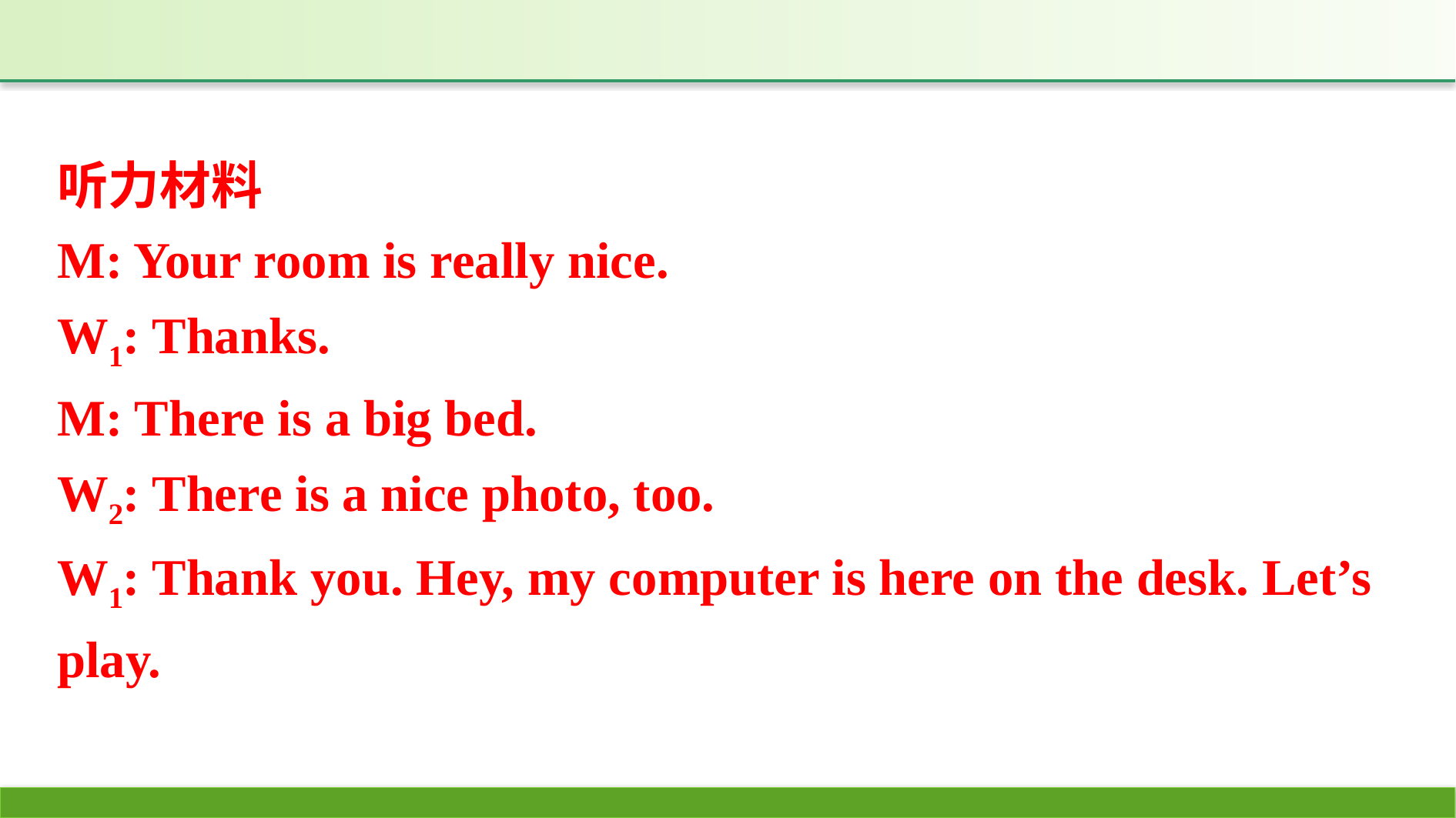

听力材料
M: Your room is really nice.
W1: Thanks.
M: There is a big bed.
W2: There is a nice photo, too.
W1: Thank you. Hey, my computer is here on the desk. Let’s play.